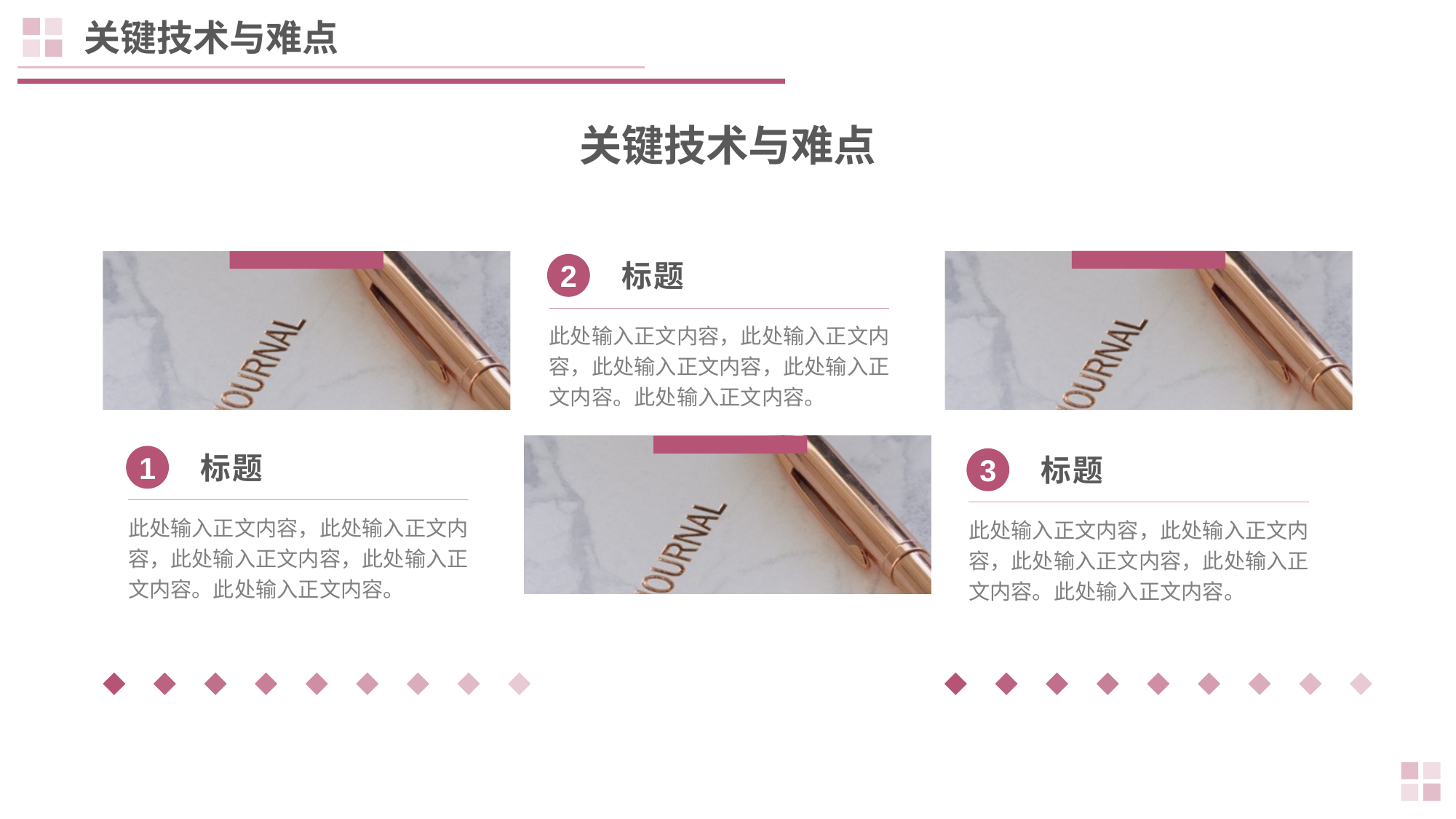

关键技术与难点

关键技术与难点

2
标题

此处输入正文内容，此处输入正文内容，此处输入正文内容，此处输入正文内容。此处输入正文内容。

1
标题

此处输入正文内容，此处输入正文内容，此处输入正文内容，此处输入正文内容。此处输入正文内容。
3
标题

此处输入正文内容，此处输入正文内容，此处输入正文内容，此处输入正文内容。此处输入正文内容。